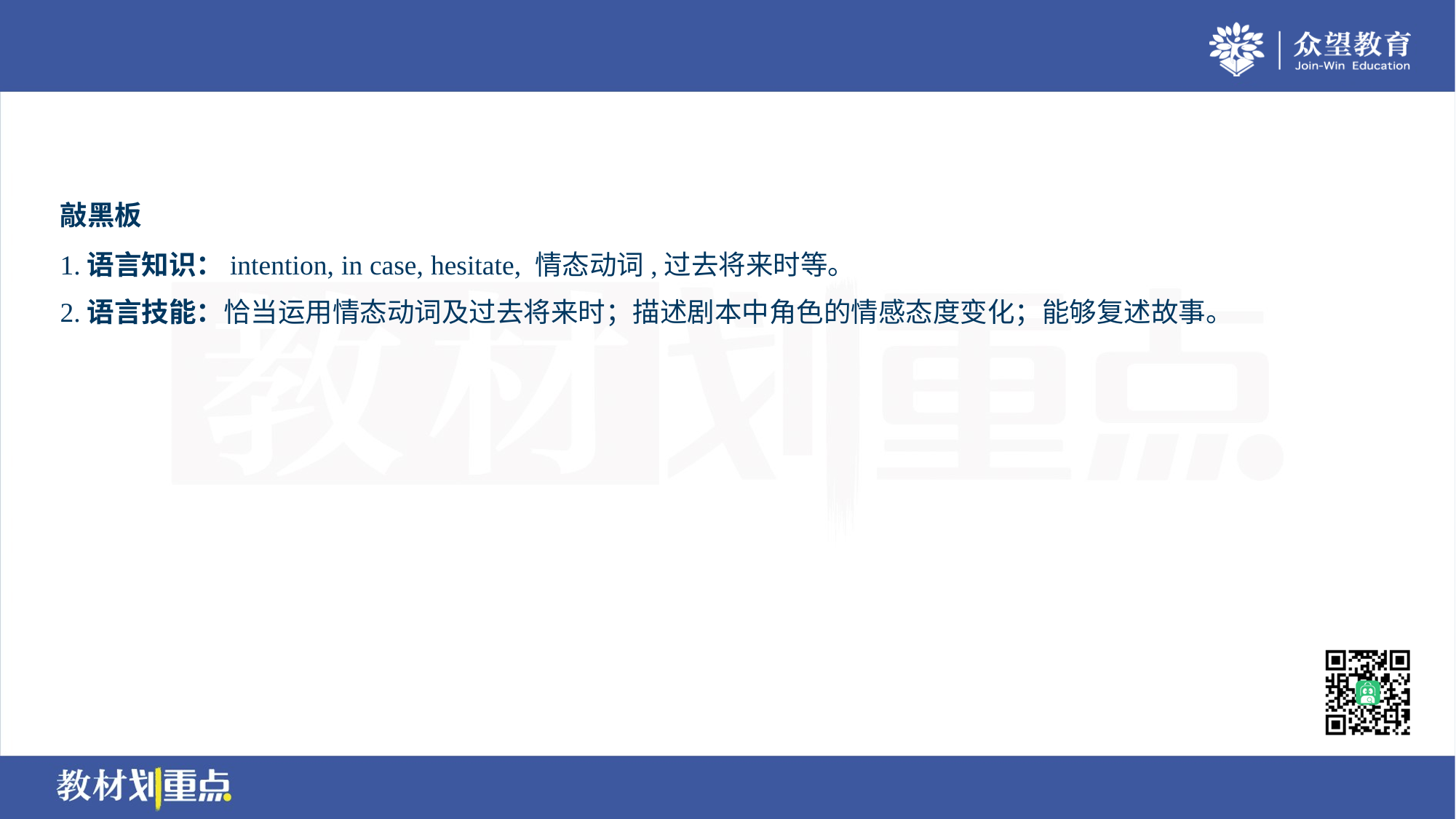

敲黑板
1.语言知识：intention, in case, hesitate, 情态动词,过去将来时等。
2.语言技能：恰当运用情态动词及过去将来时；描述剧本中角色的情感态度变化；能够复述故事。